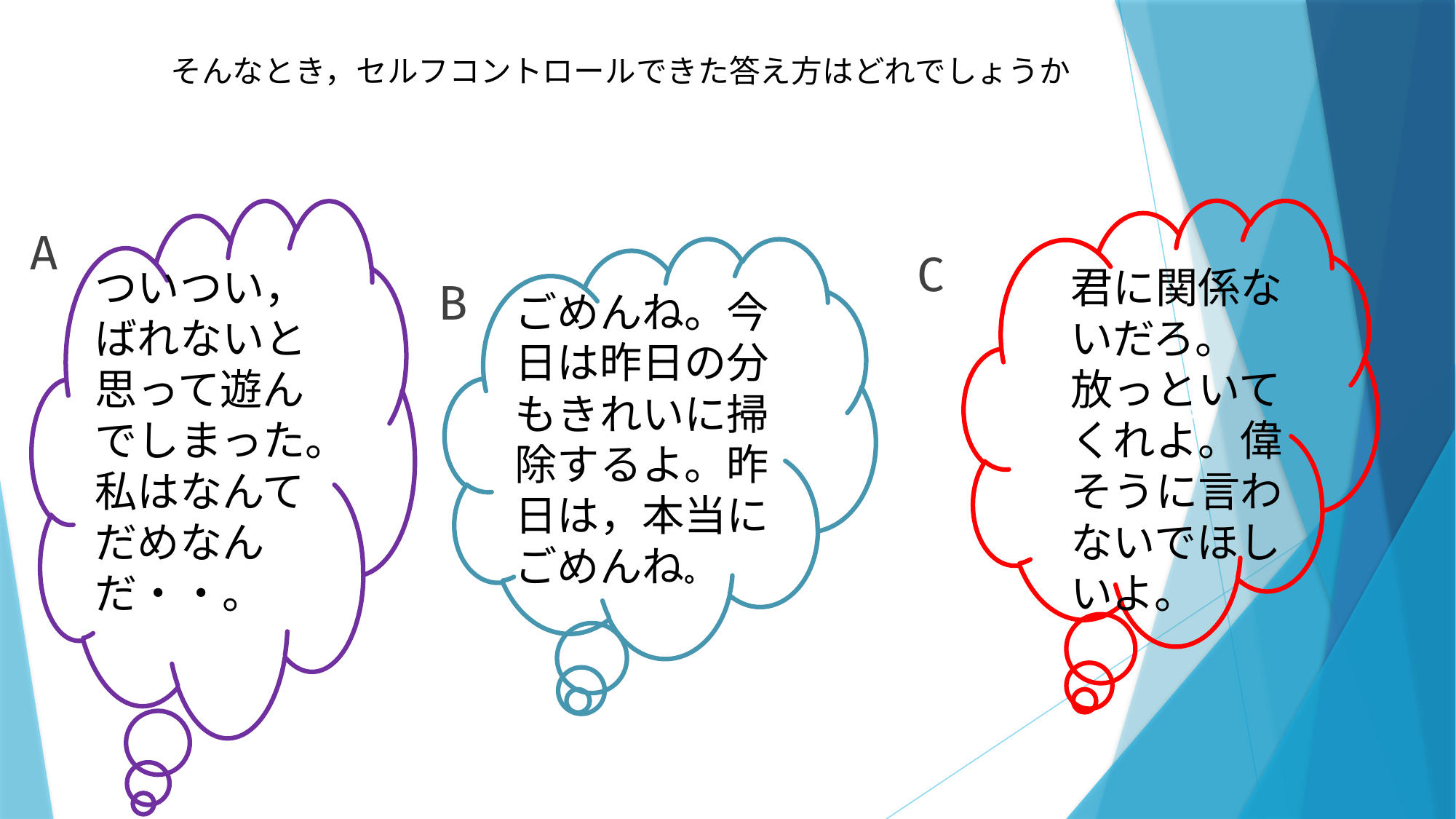

# そんなとき，セルフコントロールできた答え方はどれでしょうか
ついつい，ばれないと思って遊んでしまった。私はなんてだめなんだ・・。

わすわ
君に関係ないだろ。放っといてくれよ。偉そうに言わないでほしいよ。
A

ごめんね。今日は昨日の分もきれいに掃除するよ。昨日は，本当にごめんね。
C
B